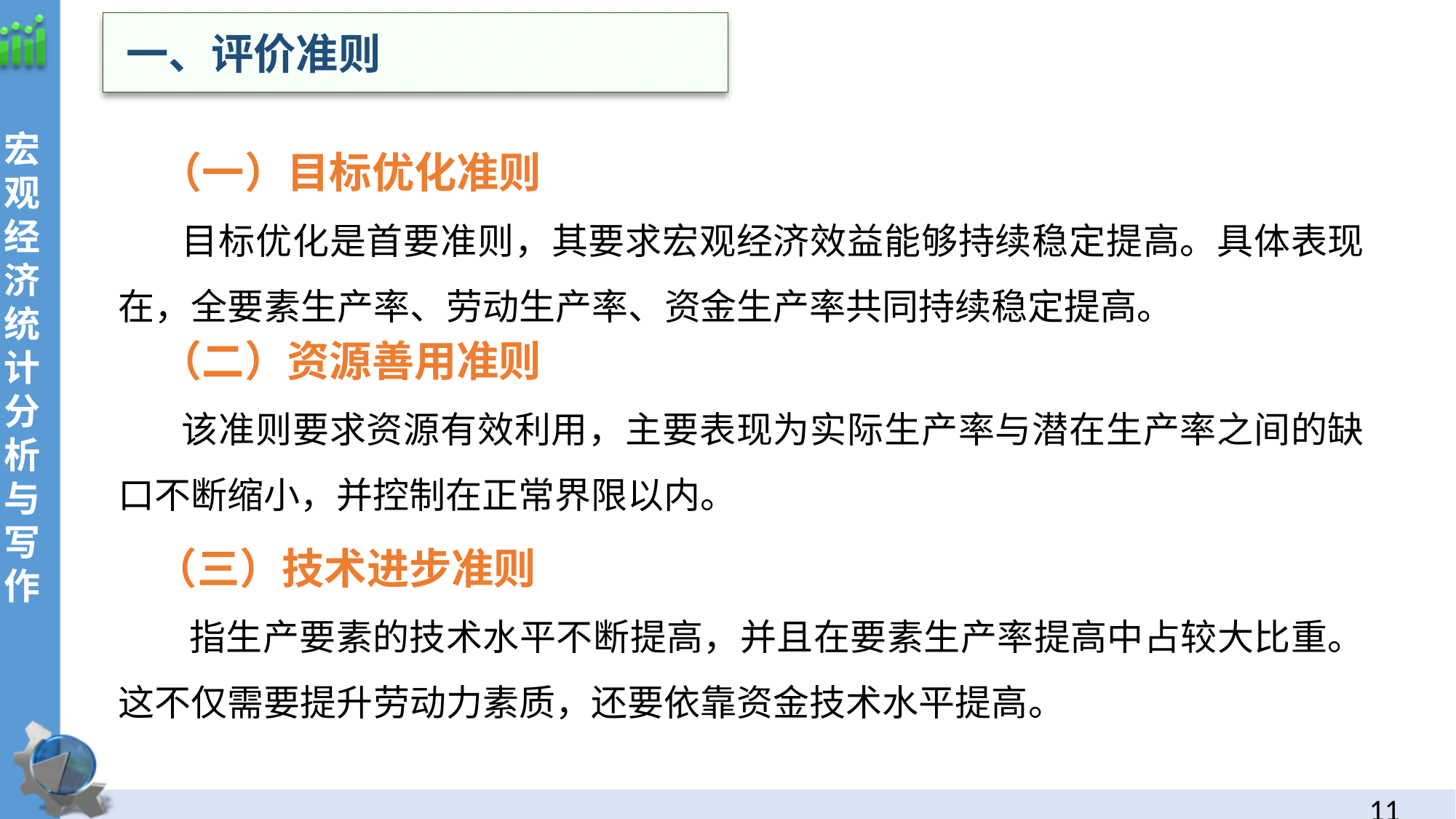

一、评价准则
    （一）目标优化准则
  目标优化是首要准则，其要求宏观经济效益能够持续稳定提高。具体表现在，全要素生产率、劳动生产率、资金生产率共同持续稳定提高。
    （二）资源善用准则
  该准则要求资源有效利用，主要表现为实际生产率与潜在生产率之间的缺口不断缩小，并控制在正常界限以内。
（三）技术进步准则
   指生产要素的技术水平不断提高，并且在要素生产率提高中占较大比重。这不仅需要提升劳动力素质，还要依靠资金技术水平提高。

11